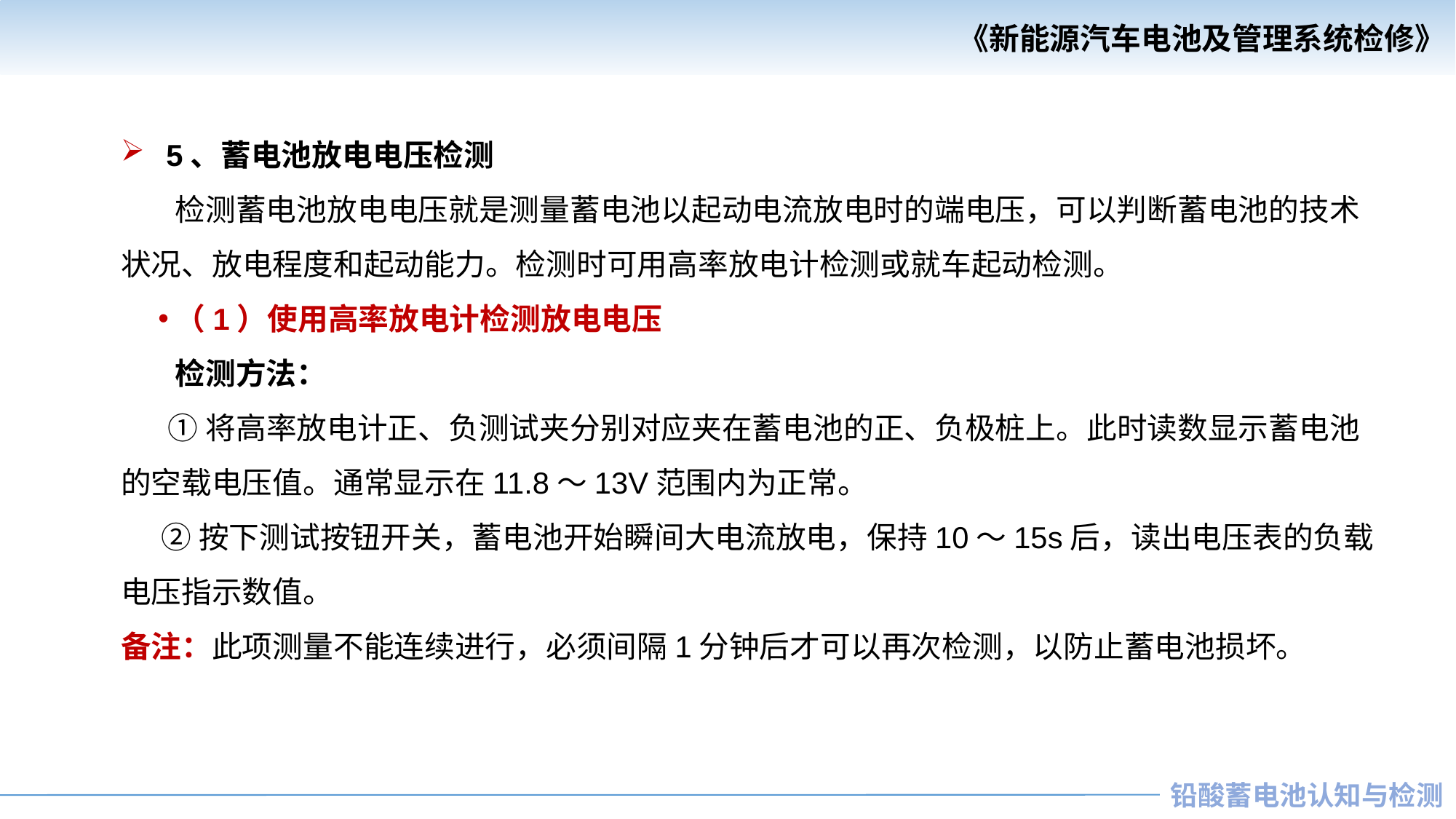

5、蓄电池放电电压检测
       检测蓄电池放电电压就是测量蓄电池以起动电流放电时的端电压，可以判断蓄电池的技术状况、放电程度和起动能力。检测时可用高率放电计检测或就车起动检测。
（1）使用高率放电计检测放电电压
       检测方法：
       ①将高率放电计正、负测试夹分别对应夹在蓄电池的正、负极桩上。此时读数显示蓄电池的空载电压值。通常显示在11.8～13V范围内为正常。
      ②按下测试按钮开关，蓄电池开始瞬间大电流放电，保持10～15s后，读出电压表的负载电压指示数值。
备注：此项测量不能连续进行，必须间隔1分钟后才可以再次检测，以防止蓄电池损坏。